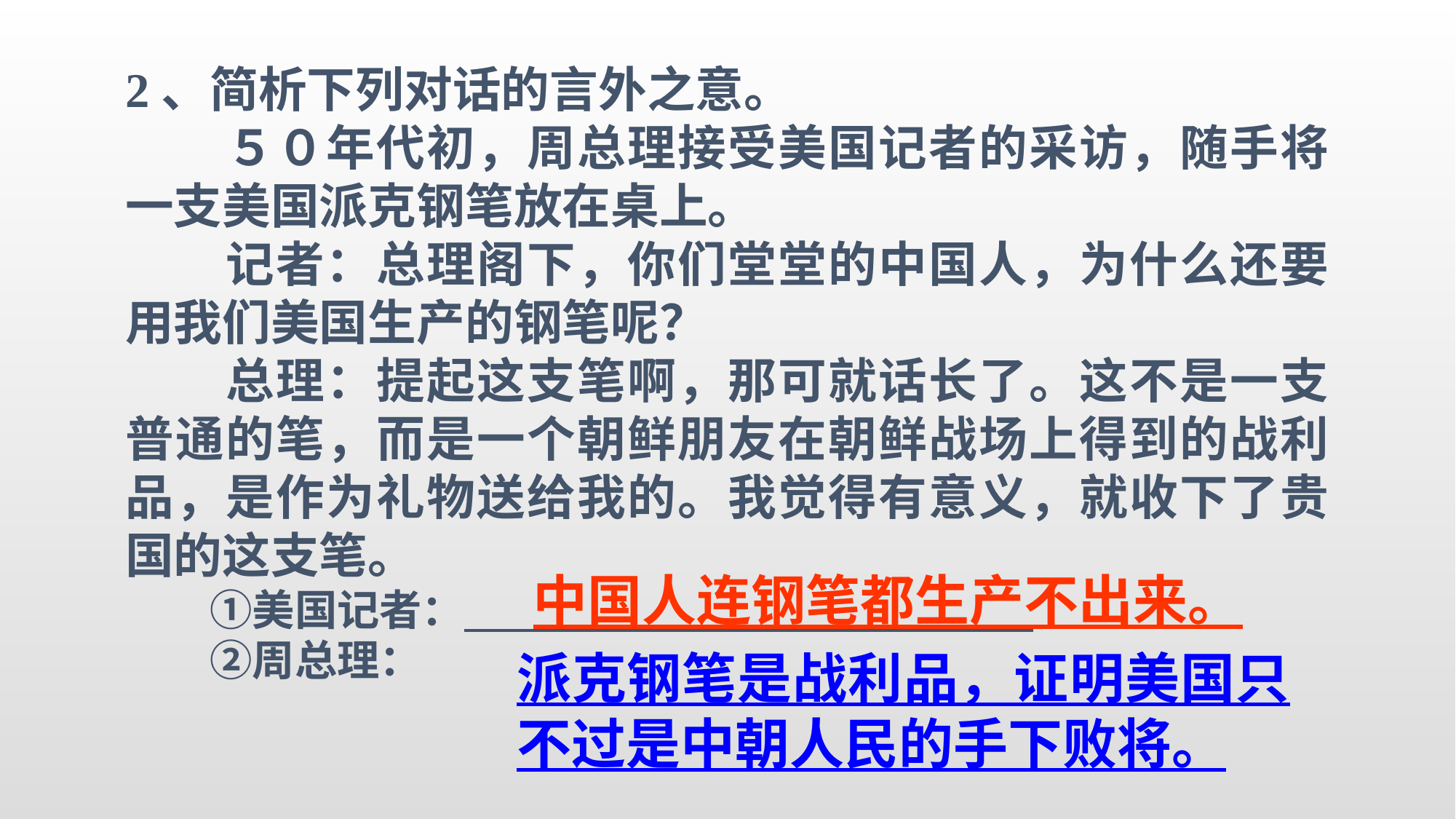

2、简析下列对话的言外之意。
　　５０年代初，周总理接受美国记者的采访，随手将一支美国派克钢笔放在桌上。
　　记者：总理阁下，你们堂堂的中国人，为什么还要用我们美国生产的钢笔呢？
　　总理：提起这支笔啊，那可就话长了。这不是一支普通的笔，而是一个朝鲜朋友在朝鲜战场上得到的战利品，是作为礼物送给我的。我觉得有意义，就收下了贵国的这支笔。
　　①美国记者：
　　②周总理：
中国人连钢笔都生产不出来。
派克钢笔是战利品，证明美国只不过是中朝人民的手下败将。